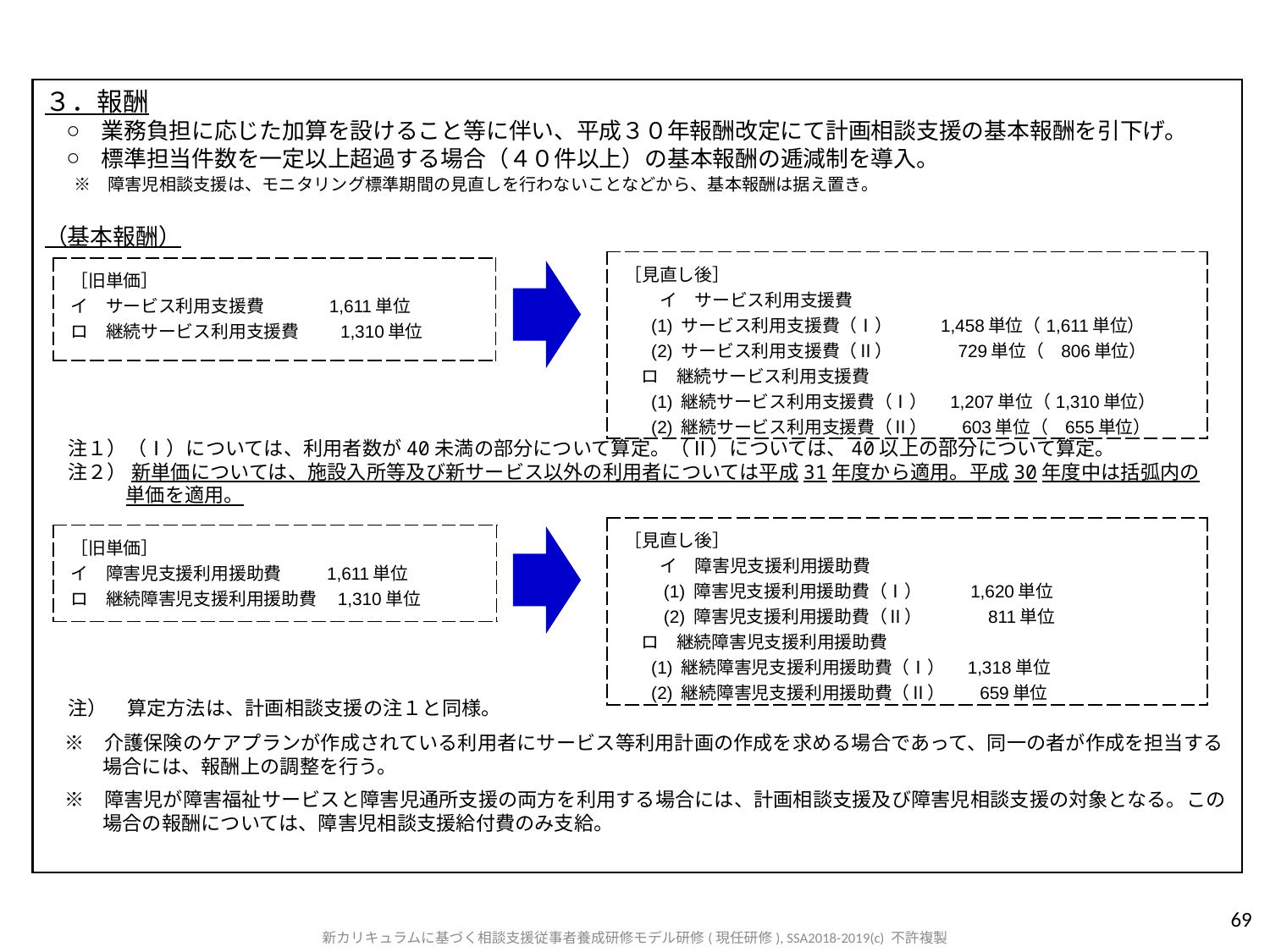

３．報酬
 業務負担に応じた加算を設けること等に伴い、平成３０年報酬改定にて計画相談支援の基本報酬を引下げ。
 標準担当件数を一定以上超過する場合（４０件以上）の基本報酬の逓減制を導入。
　  ※　障害児相談支援は、モニタリング標準期間の見直しを行わないことなどから、基本報酬は据え置き。

（基本報酬）

　※　介護保険のケアプランが作成されている利用者にサービス等利用計画の作成を求める場合であって、同一の者が作成を担当する場合には、報酬上の調整を行う。
　※　障害児が障害福祉サービスと障害児通所支援の両方を利用する場合には、計画相談支援及び障害児相談支援の対象となる。この場合の報酬については、障害児相談支援給付費のみ支給。

| ［見直し後］ 　　イ　サービス利用支援費 (1) サービス利用支援費（Ⅰ）　　 1,458単位（1,611単位） (2) サービス利用支援費（Ⅱ）　　　 729単位（ 806単位） ロ　継続サービス利用支援費　　　　　　 　　 　　 (1) 継続サービス利用支援費（Ⅰ）　1,207単位（1,310単位） (2) 継続サービス利用支援費（Ⅱ）　 603単位（ 655単位） |
| --- |
| ［旧単価］ イ　サービス利用支援費 1,611単位 ロ　継続サービス利用支援費 1,310単位 |
| --- |

注１）（Ⅰ）については、利用者数が40未満の部分について算定。（Ⅱ）については、40以上の部分について算定。
注２） 新単価については、施設入所等及び新サービス以外の利用者については平成31年度から適用。平成30年度中は括弧内の単価を適用。
| ［見直し後］ 　　イ　障害児支援利用援助費 (1) 障害児支援利用援助費（Ⅰ）　　 1,620単位 (2) 障害児支援利用援助費（Ⅱ）　　　 811単位 ロ　継続障害児支援利用援助費　　　　　　 　　 　　 (1) 継続障害児支援利用援助費（Ⅰ）　1,318単位 (2) 継続障害児支援利用援助費（Ⅱ）　 659単位 |
| --- |
| ［旧単価］ イ　障害児支援利用援助費 1,611単位 ロ　継続障害児支援利用援助費 1,310単位 |
| --- |

注）　算定方法は、計画相談支援の注１と同様。
69
新カリキュラムに基づく相談支援従事者養成研修モデル研修(現任研修), SSA2018-2019(c) 不許複製